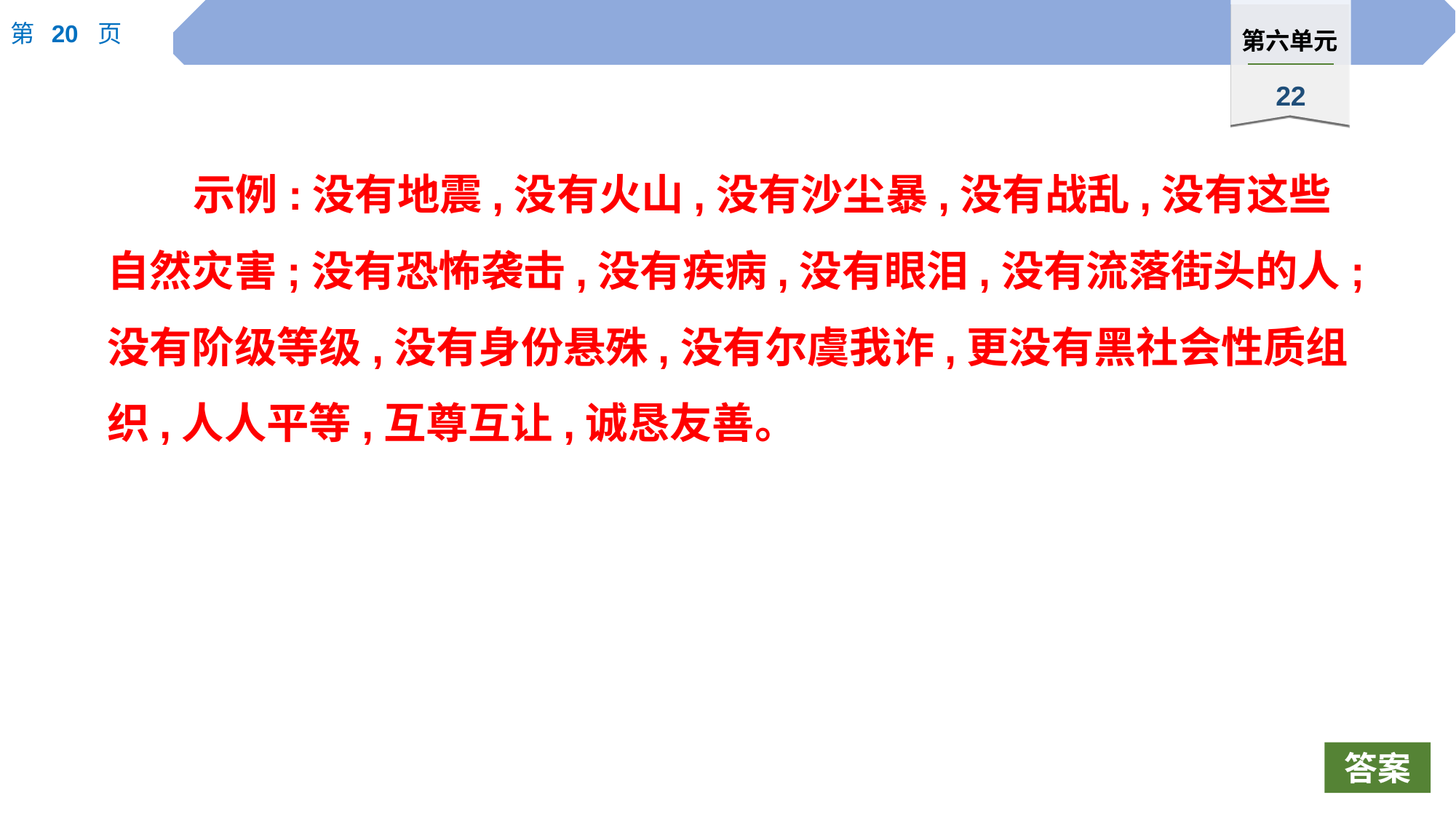

示例:没有地震,没有火山,没有沙尘暴,没有战乱,没有这些自然灾害;没有恐怖袭击,没有疾病,没有眼泪,没有流落街头的人;没有阶级等级,没有身份悬殊,没有尔虞我诈,更没有黑社会性质组织,人人平等,互尊互让,诚恳友善。
答案